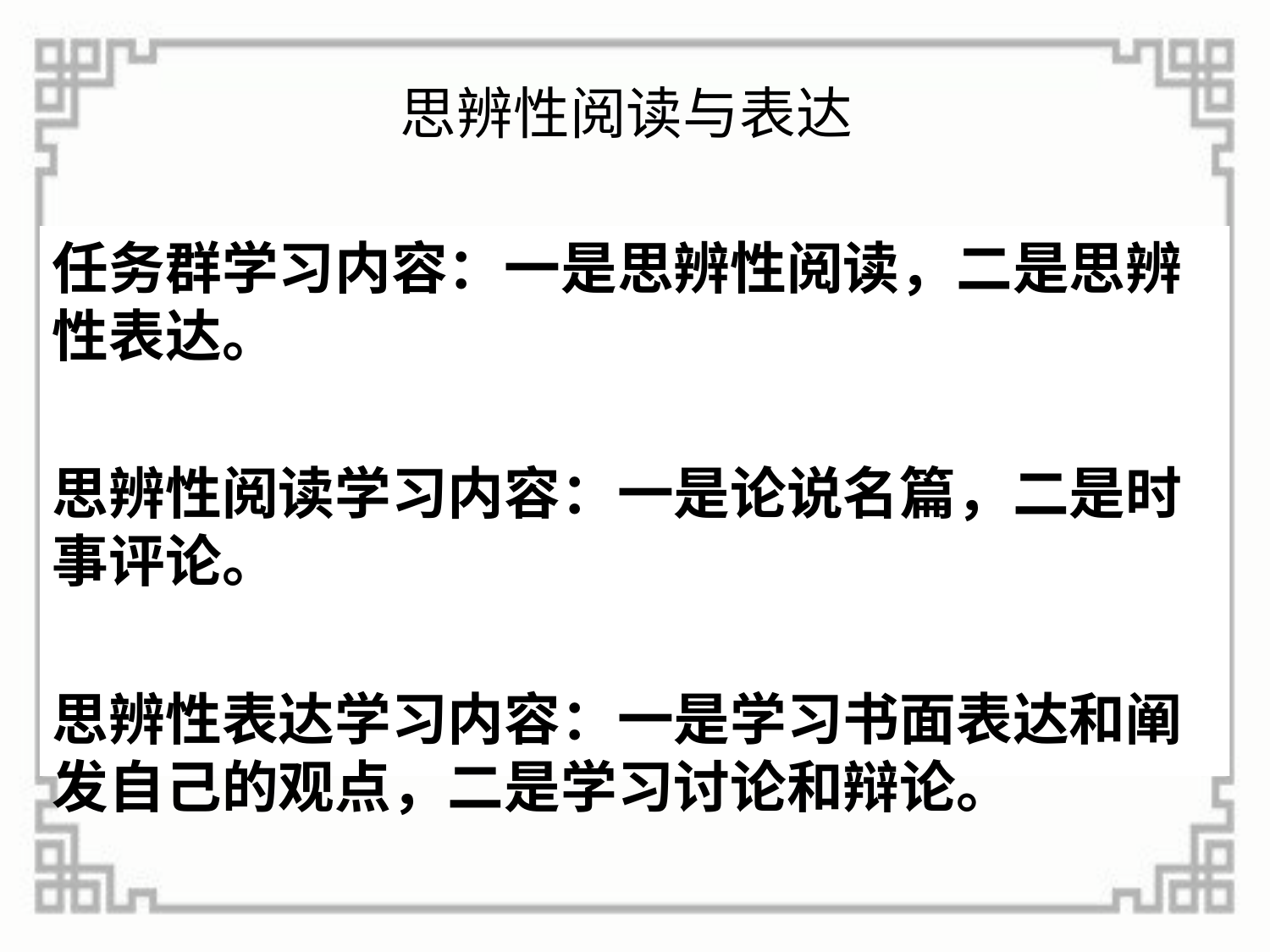

# 思辨性阅读与表达
任务群学习内容：一是思辨性阅读，二是思辨性表达。

思辨性阅读学习内容：一是论说名篇，二是时事评论。

思辨性表达学习内容：一是学习书面表达和阐发自己的观点，二是学习讨论和辩论。